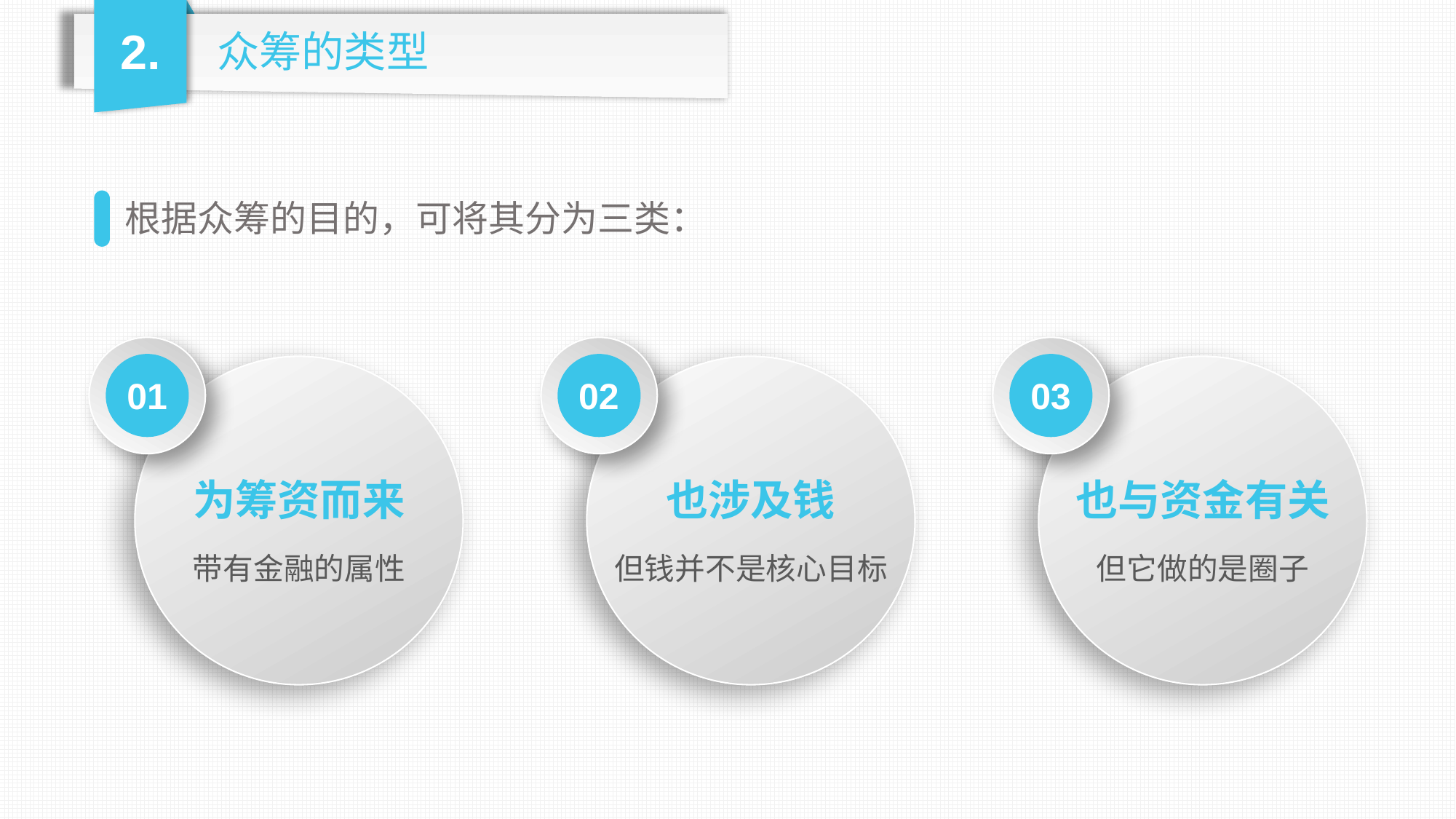

2.
众筹的类型

根据众筹的目的，可将其分为三类：

01

02

也涉及钱

但钱并不是核心目标

03

也与资金有关

但它做的是圈子

为筹资而来

带有金融的属性